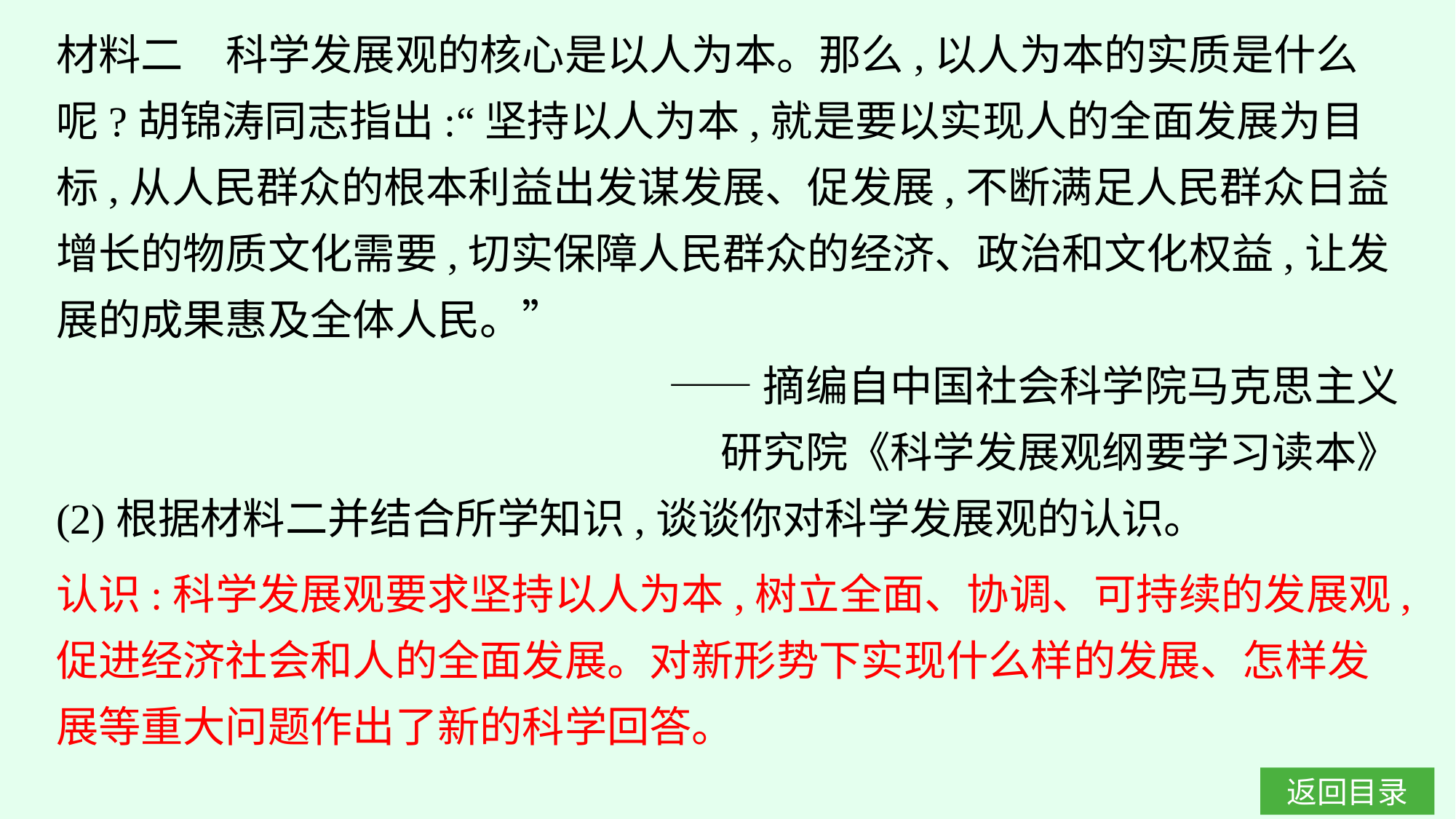

材料二　科学发展观的核心是以人为本。那么,以人为本的实质是什么呢?胡锦涛同志指出:“坚持以人为本,就是要以实现人的全面发展为目标,从人民群众的根本利益出发谋发展、促发展,不断满足人民群众日益增长的物质文化需要,切实保障人民群众的经济、政治和文化权益,让发展的成果惠及全体人民。”
——摘编自中国社会科学院马克思主义
研究院《科学发展观纲要学习读本》
(2)根据材料二并结合所学知识,谈谈你对科学发展观的认识。
认识:科学发展观要求坚持以人为本,树立全面、协调、可持续的发展观,促进经济社会和人的全面发展。对新形势下实现什么样的发展、怎样发展等重大问题作出了新的科学回答。